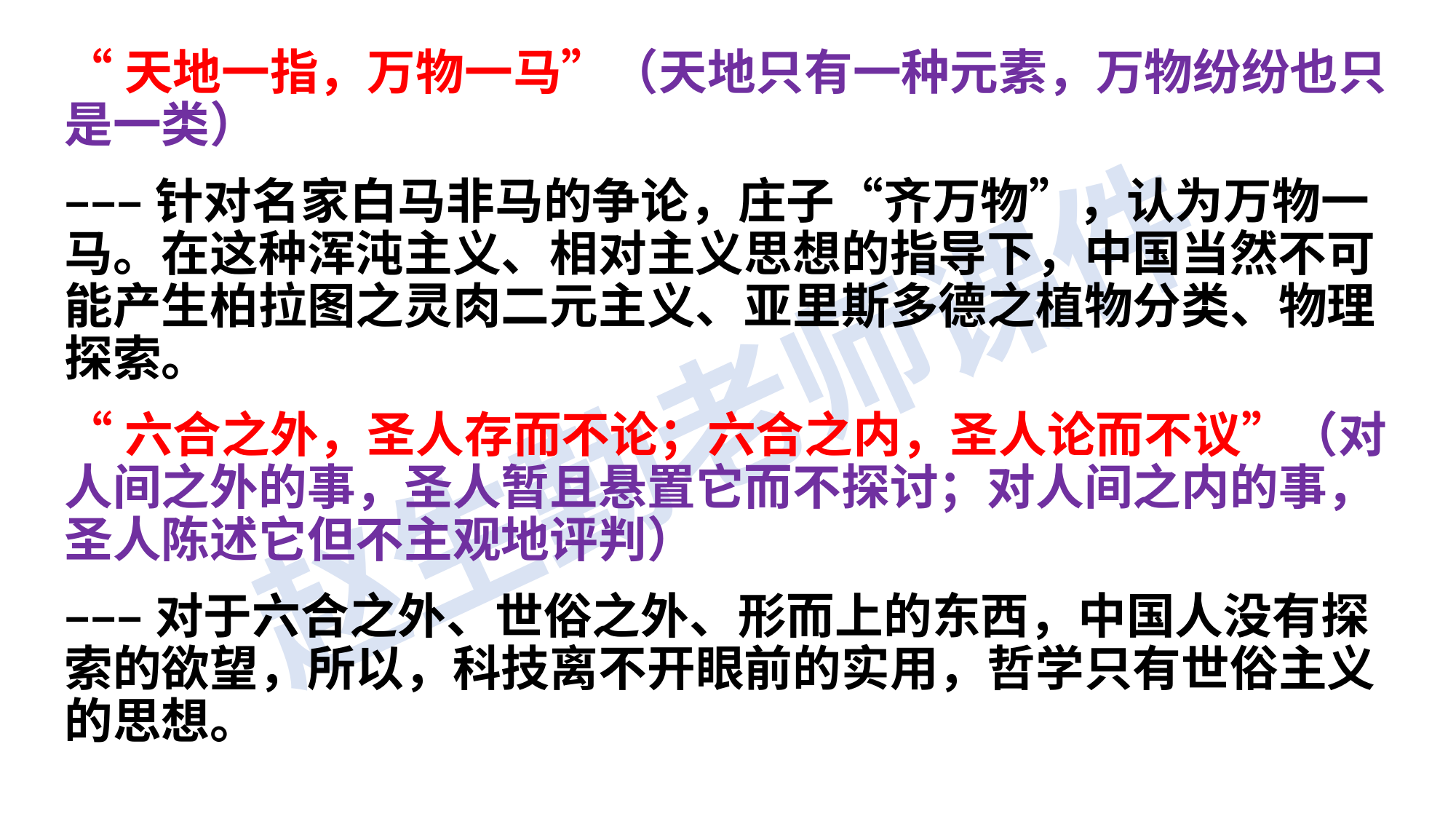

“天地一指，万物一马”（天地只有一种元素，万物纷纷也只是一类）
–––针对名家白马非马的争论，庄子“齐万物”，认为万物一马。在这种浑沌主义、相对主义思想的指导下，中国当然不可能产生柏拉图之灵肉二元主义、亚里斯多德之植物分类、物理探索。
“六合之外，圣人存而不论；六合之内，圣人论而不议”（对人间之外的事，圣人暂且悬置它而不探讨；对人间之内的事，圣人陈述它但不主观地评判）
–––对于六合之外、世俗之外、形而上的东西，中国人没有探索的欲望，所以，科技离不开眼前的实用，哲学只有世俗主义的思想。